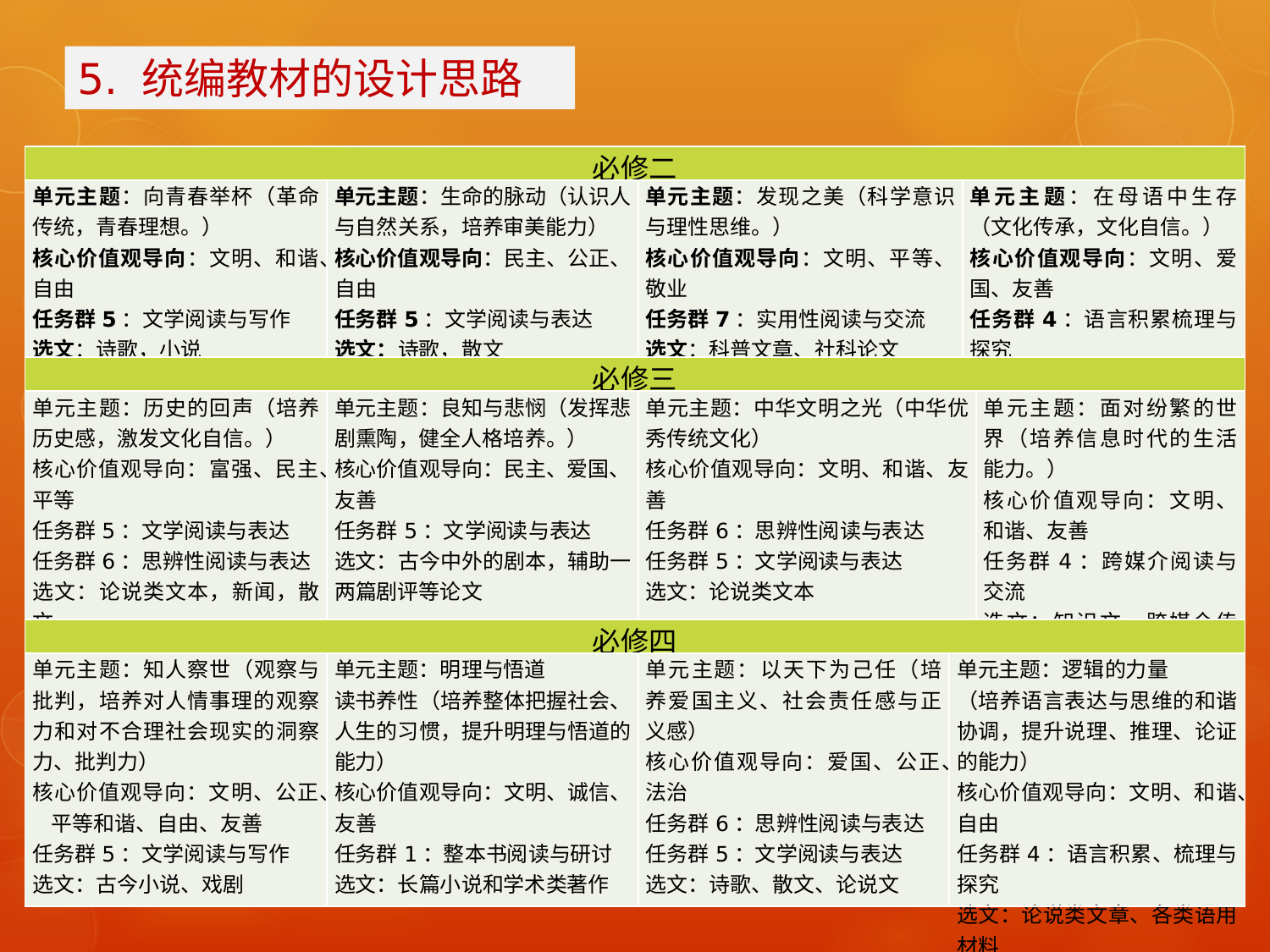

5. 统编教材的设计思路
| 必修二 |  |  |  |  |  |
| --- | --- | --- | --- | --- | --- |
| 单元主题：向青春举杯（革命传统，青春理想。） 核心价值观导向：文明、和谐、自由 任务群5：文学阅读与写作 选文：诗歌，小说 | 单元主题：生命的脉动（认识人与自然关系，培养审美能力） 核心价值观导向：民主、公正、自由 任务群5：文学阅读与表达 选文：诗歌，散文 | 单元主题：发现之美（科学意识与理性思维。） 核心价值观导向：文明、平等、敬业 任务群7：实用性阅读与交流 选文：科普文章、社科论文 |  | 单元主题：在母语中生存（文化传承，文化自信。） 核心价值观导向：文明、爱国、友善 任务群4：语言积累梳理与探究 选文：论辩类、实用类文本； |  |
| 必修三 |  |  |  |  |  |
| 单元主题：历史的回声（培养历史感，激发文化自信。） 核心价值观导向：富强、民主、平等 任务群5：文学阅读与表达 任务群6：思辨性阅读与表达 选文：论说类文本，新闻，散文 | 单元主题：良知与悲悯（发挥悲剧熏陶，健全人格培养。） 核心价值观导向：民主、爱国、友善 任务群5：文学阅读与表达 选文：古今中外的剧本，辅助一两篇剧评等论文 | 单元主题：中华文明之光（中华优秀传统文化） 核心价值观导向：文明、和谐、友善 任务群6：思辨性阅读与表达 任务群5：文学阅读与表达 选文：论说类文本 |  |  | 单元主题：面对纷繁的世界（培养信息时代的生活能力。） 核心价值观导向：文明、和谐、友善 任务群4：跨媒介阅读与交流 选文：知识文、跨媒介传播情境中的材料 |
| 必修四 |  |  |  |  |  |
| 单元主题：知人察世（观察与批判，培养对人情事理的观察力和对不合理社会现实的洞察力、批判力） 核心价值观导向：文明、公正、平等和谐、自由、友善 任务群5：文学阅读与写作 选文：古今小说、戏剧 | 单元主题：明理与悟道 读书养性（培养整体把握社会、人生的习惯，提升明理与悟道的能力） 核心价值观导向：文明、诚信、友善 任务群1：整本书阅读与研讨 选文：长篇小说和学术类著作 | 单元主题：以天下为己任（培养爱国主义、社会责任感与正义感） 核心价值观导向：爱国、公正、法治 任务群6：思辨性阅读与表达 任务群5：文学阅读与表达 选文：诗歌、散文、论说文 | 单元主题：逻辑的力量 （培养语言表达与思维的和谐协调，提升说理、推理、论证的能力） 核心价值观导向：文明、和谐、自由 任务群4：语言积累、梳理与探究 选文：论说类文章、各类语用材料 |  |  |